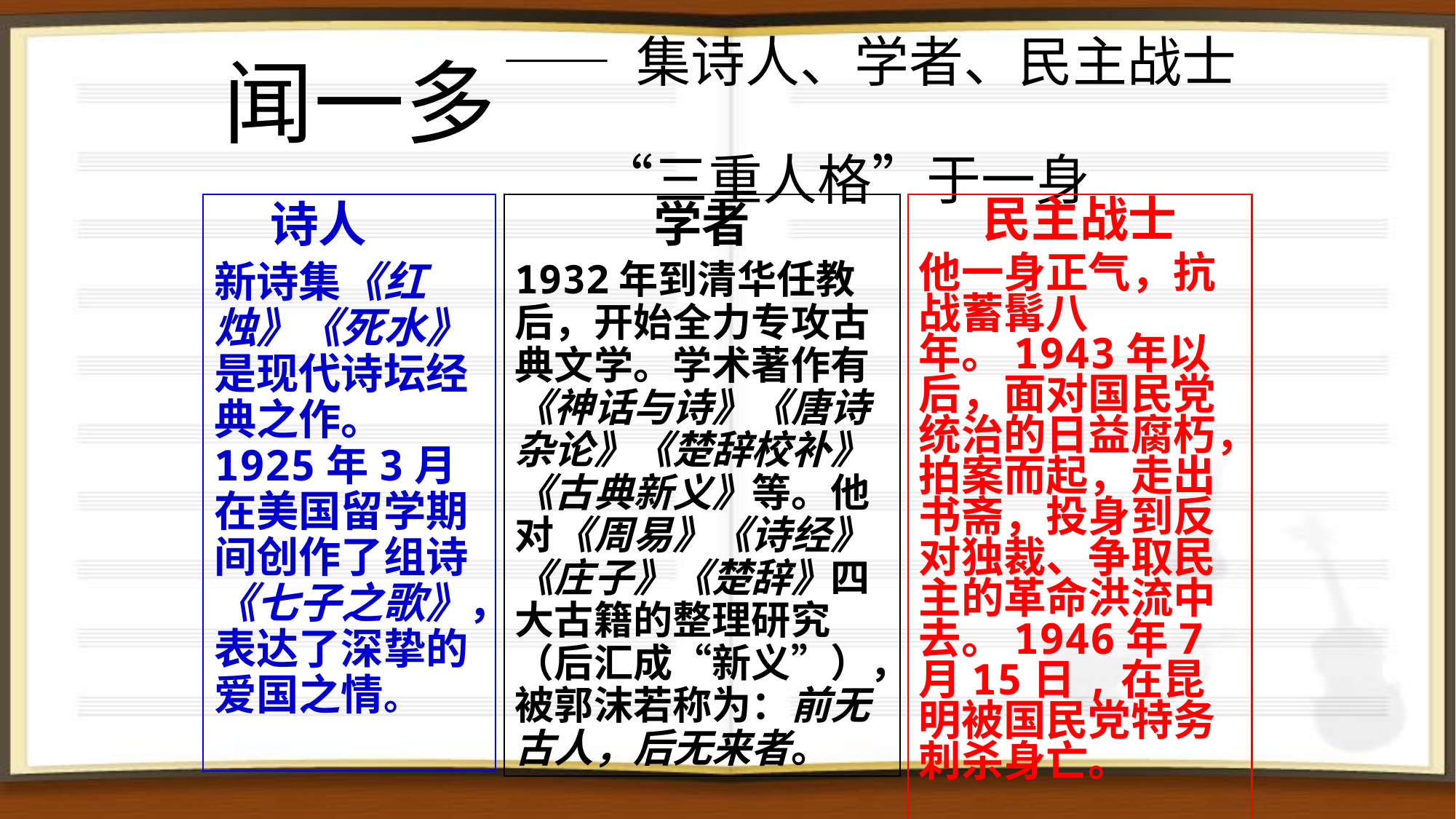

闻一多
# —— 集诗人、学者、民主战士 “三重人格”于一身
    诗人
新诗集《红烛》《死水》是现代诗坛经典之作。 1925年3月在美国留学期间创作了组诗《七子之歌》，表达了深挚的爱国之情。

学者
1932年到清华任教后，开始全力专攻古典文学。学术著作有《神话与诗》《唐诗杂论》《楚辞校补》《古典新义》等。他对《周易》《诗经》《庄子》《楚辞》四大古籍的整理研究（后汇成“新义”），被郭沫若称为：前无古人，后无来者。
民主战士
他一身正气，抗战蓄髯八年。1943年以后，面对国民党统治的日益腐朽，拍案而起，走出书斋，投身到反对独裁、争取民主的革命洪流中去。1946年7月15日,在昆明被国民党特务刺杀身亡。